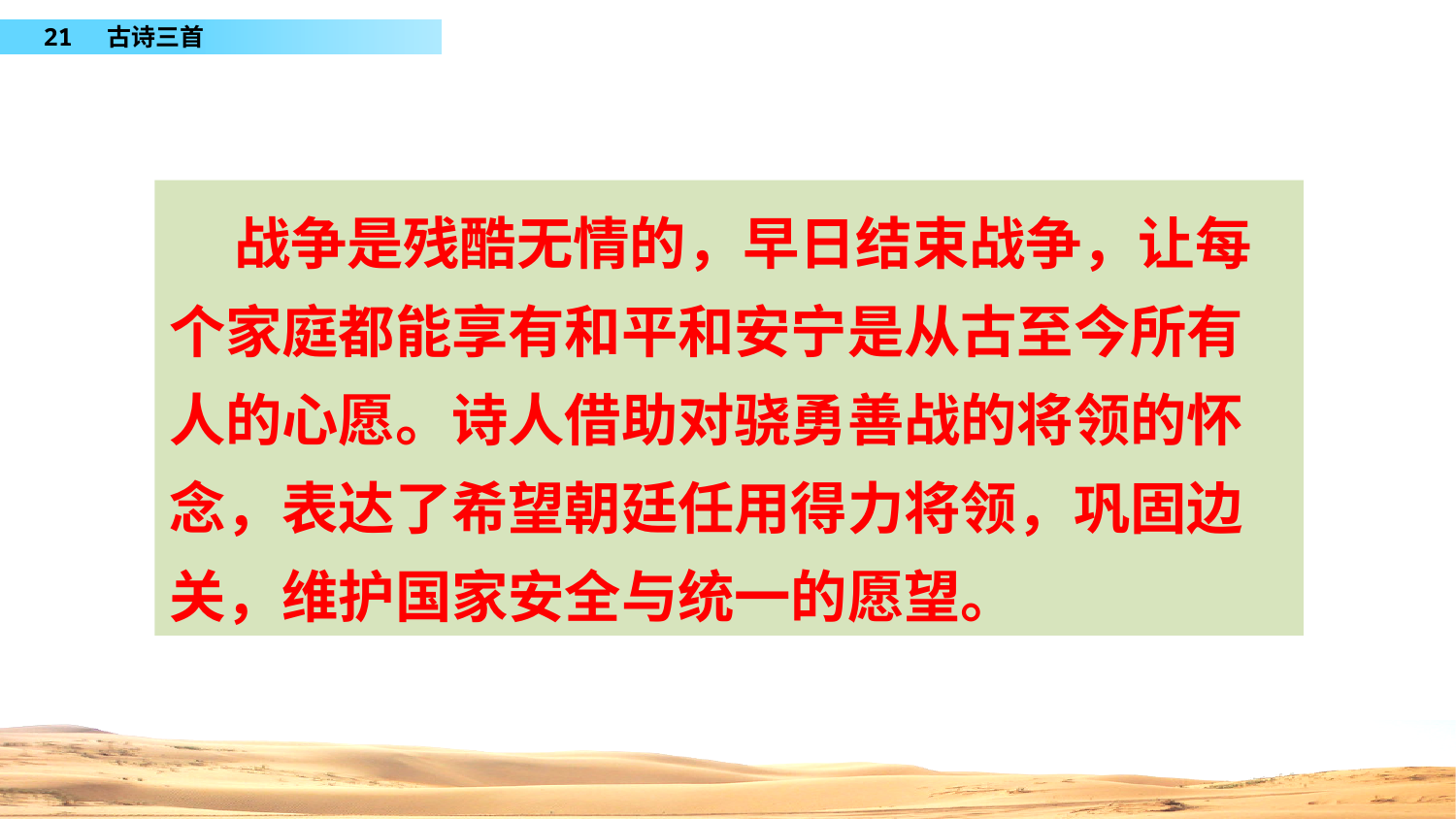

战争是残酷无情的，早日结束战争，让每个家庭都能享有和平和安宁是从古至今所有人的心愿。诗人借助对骁勇善战的将领的怀念，表达了希望朝廷任用得力将领，巩固边关，维护国家安全与统一的愿望。